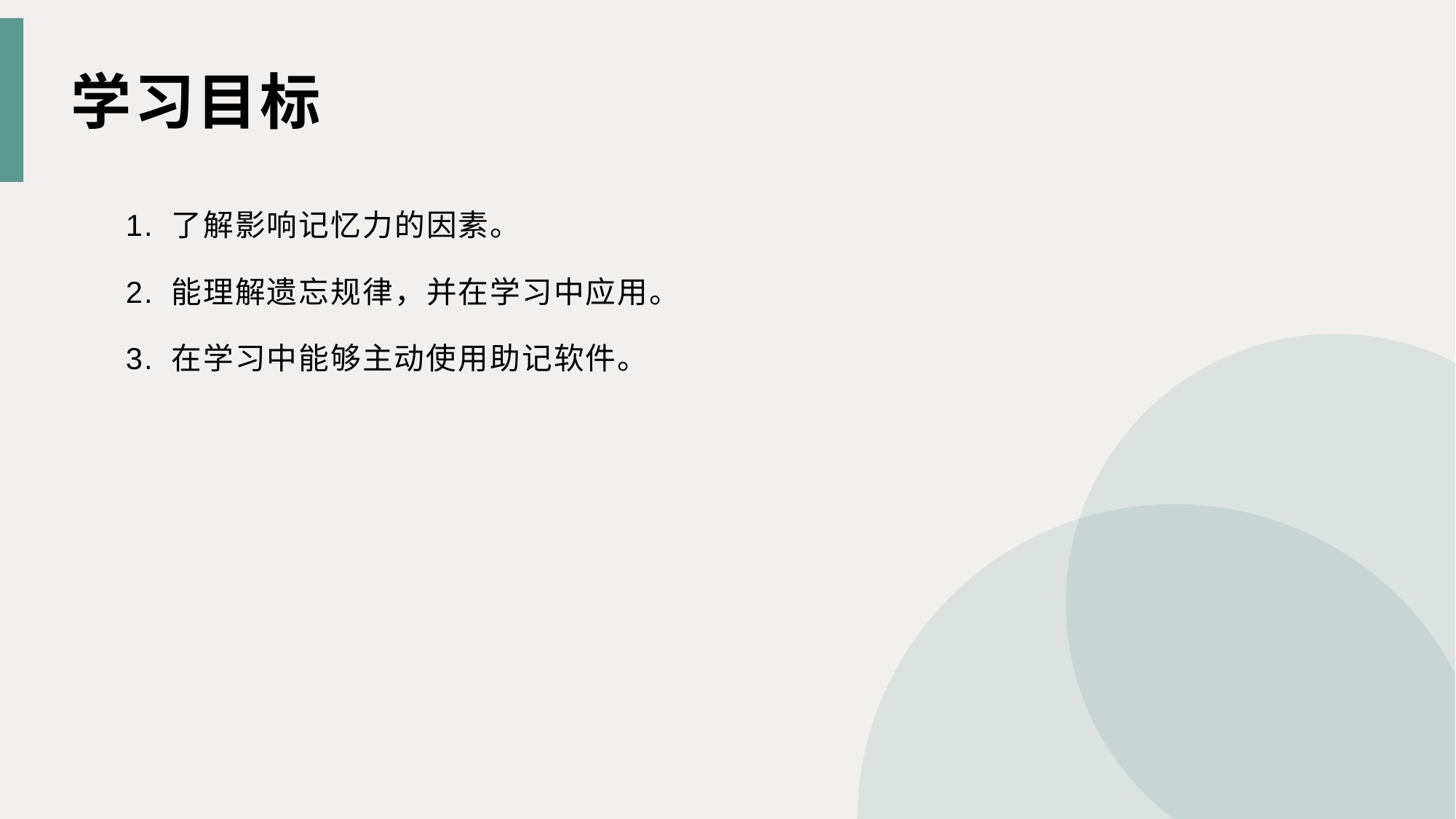

学习目标
1. 了解影响记忆力的因素。
2. 能理解遗忘规律，并在学习中应用。
3. 在学习中能够主动使用助记软件。